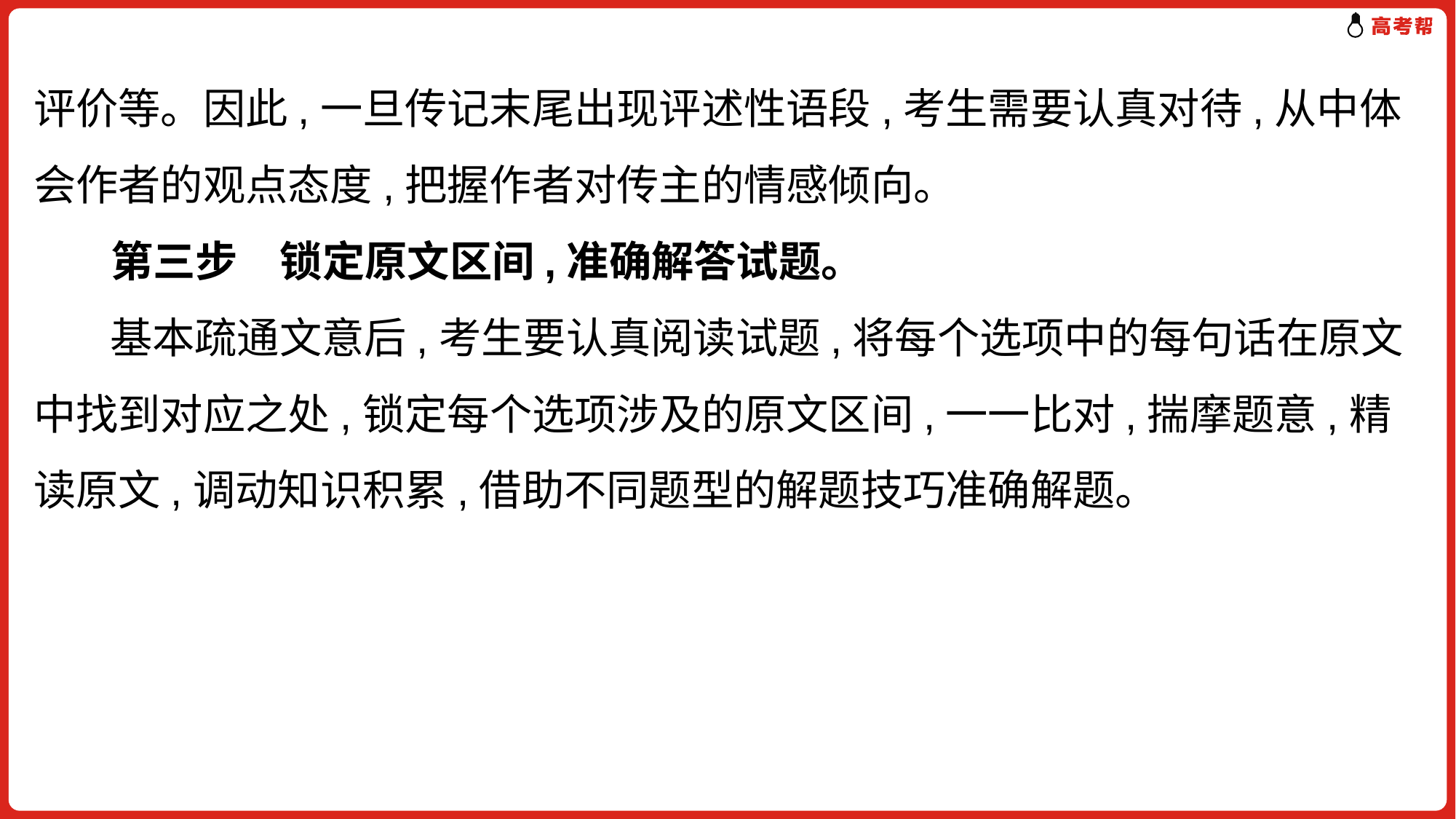

评价等。因此,一旦传记末尾出现评述性语段,考生需要认真对待,从中体会作者的观点态度,把握作者对传主的情感倾向。
       第三步　锁定原文区间,准确解答试题。
       基本疏通文意后,考生要认真阅读试题,将每个选项中的每句话在原文中找到对应之处,锁定每个选项涉及的原文区间,一一比对,揣摩题意,精读原文,调动知识积累,借助不同题型的解题技巧准确解题。